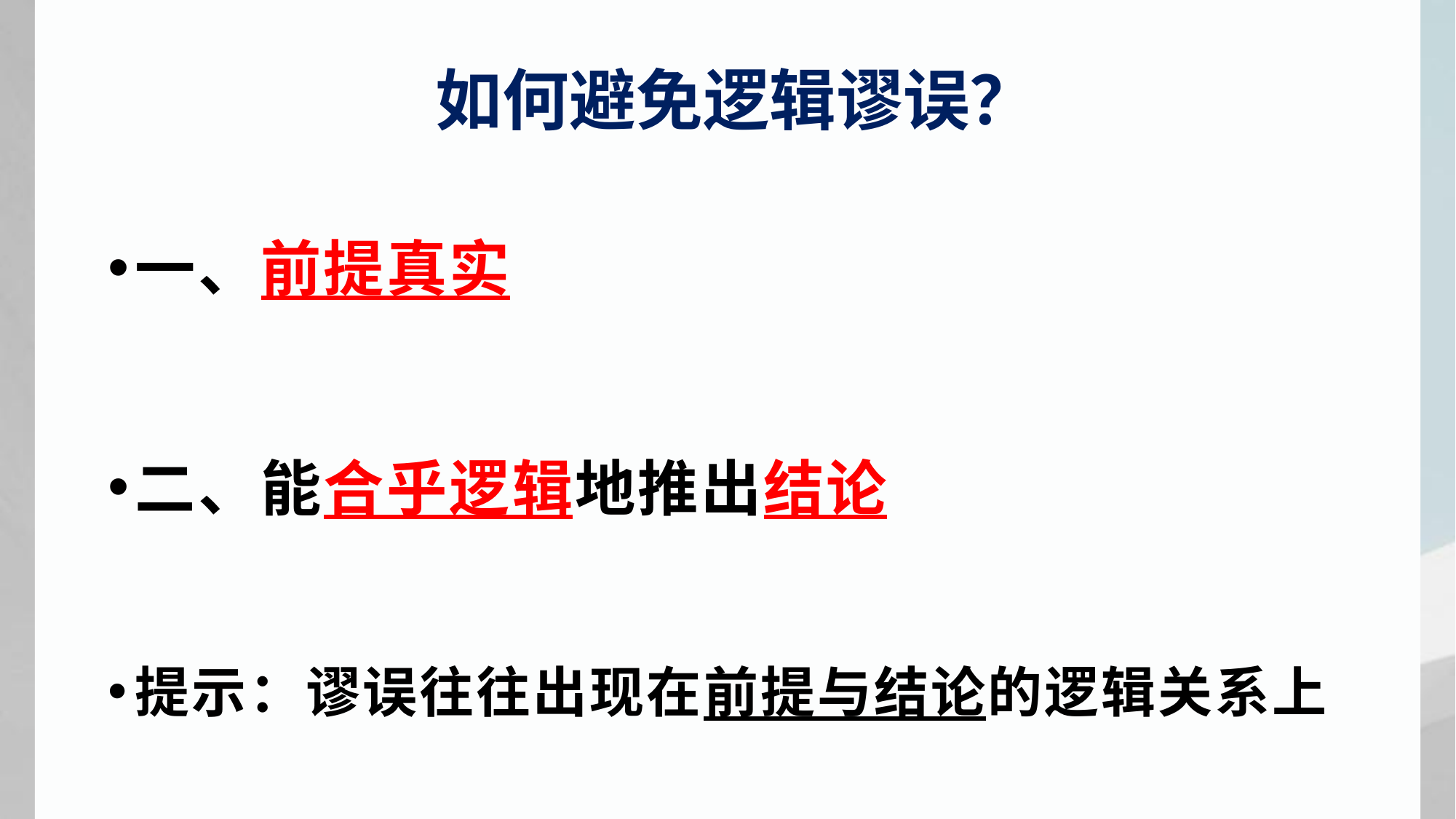

如何避免逻辑谬误？
一、前提真实

二、能合乎逻辑地推出结论

提示：谬误往往出现在前提与结论的逻辑关系上